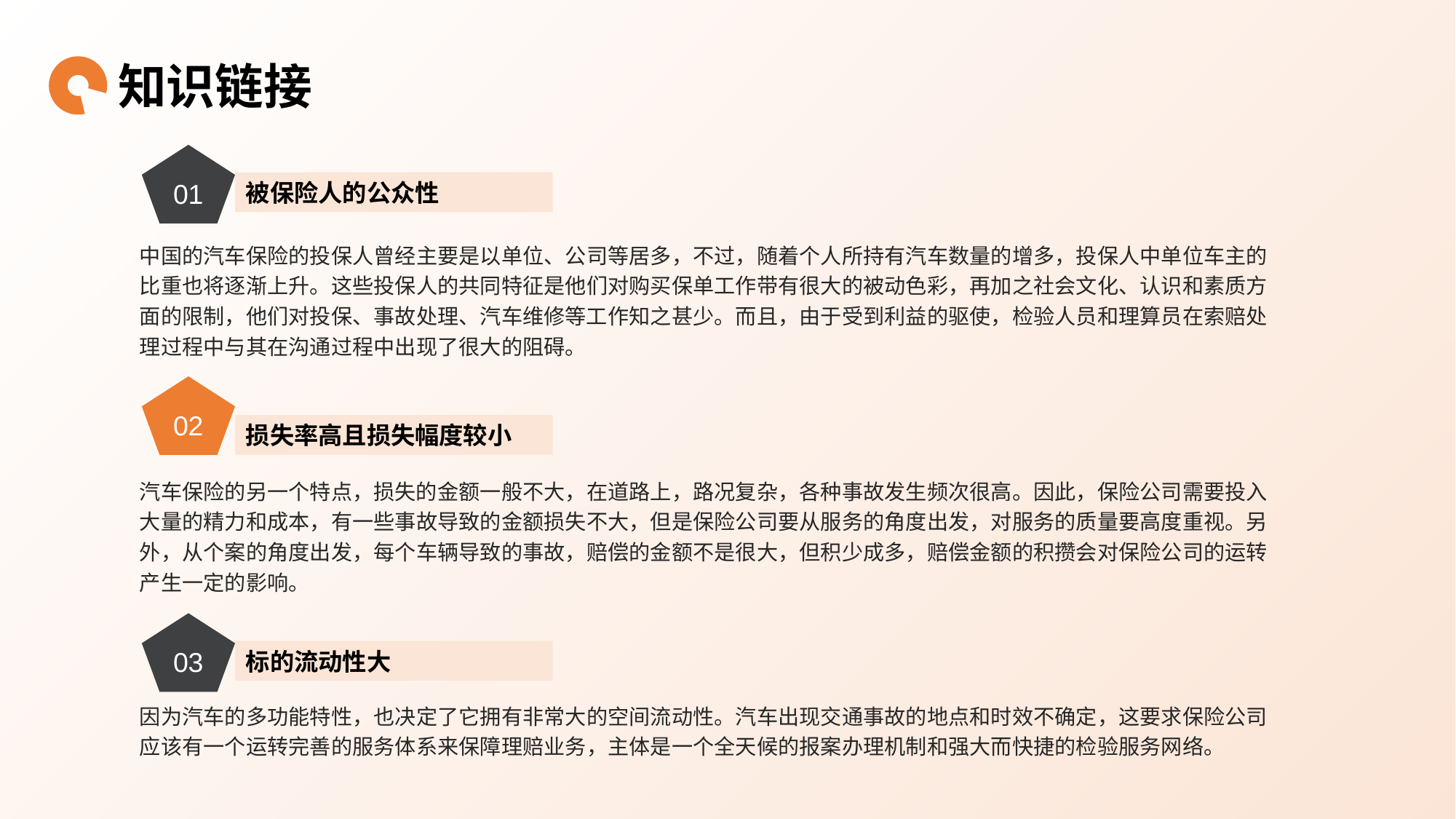

知识链接

01
被保险人的公众性
中国的汽车保险的投保人曾经主要是以单位、公司等居多，不过，随着个人所持有汽车数量的增多，投保人中单位车主的比重也将逐渐上升。这些投保人的共同特征是他们对购买保单工作带有很大的被动色彩，再加之社会文化、认识和素质方面的限制，他们对投保、事故处理、汽车维修等工作知之甚少。而且，由于受到利益的驱使，检验人员和理算员在索赔处理过程中与其在沟通过程中出现了很大的阻碍。
02
损失率高且损失幅度较小
汽车保险的另一个特点，损失的金额一般不大，在道路上，路况复杂，各种事故发生频次很高。因此，保险公司需要投入大量的精力和成本，有一些事故导致的金额损失不大，但是保险公司要从服务的角度出发，对服务的质量要高度重视。另外，从个案的角度出发，每个车辆导致的事故，赔偿的金额不是很大，但积少成多，赔偿金额的积攒会对保险公司的运转产生一定的影响。
03
标的流动性大
因为汽车的多功能特性，也决定了它拥有非常大的空间流动性。汽车出现交通事故的地点和时效不确定，这要求保险公司应该有一个运转完善的服务体系来保障理赔业务，主体是一个全天候的报案办理机制和强大而快捷的检验服务网络。